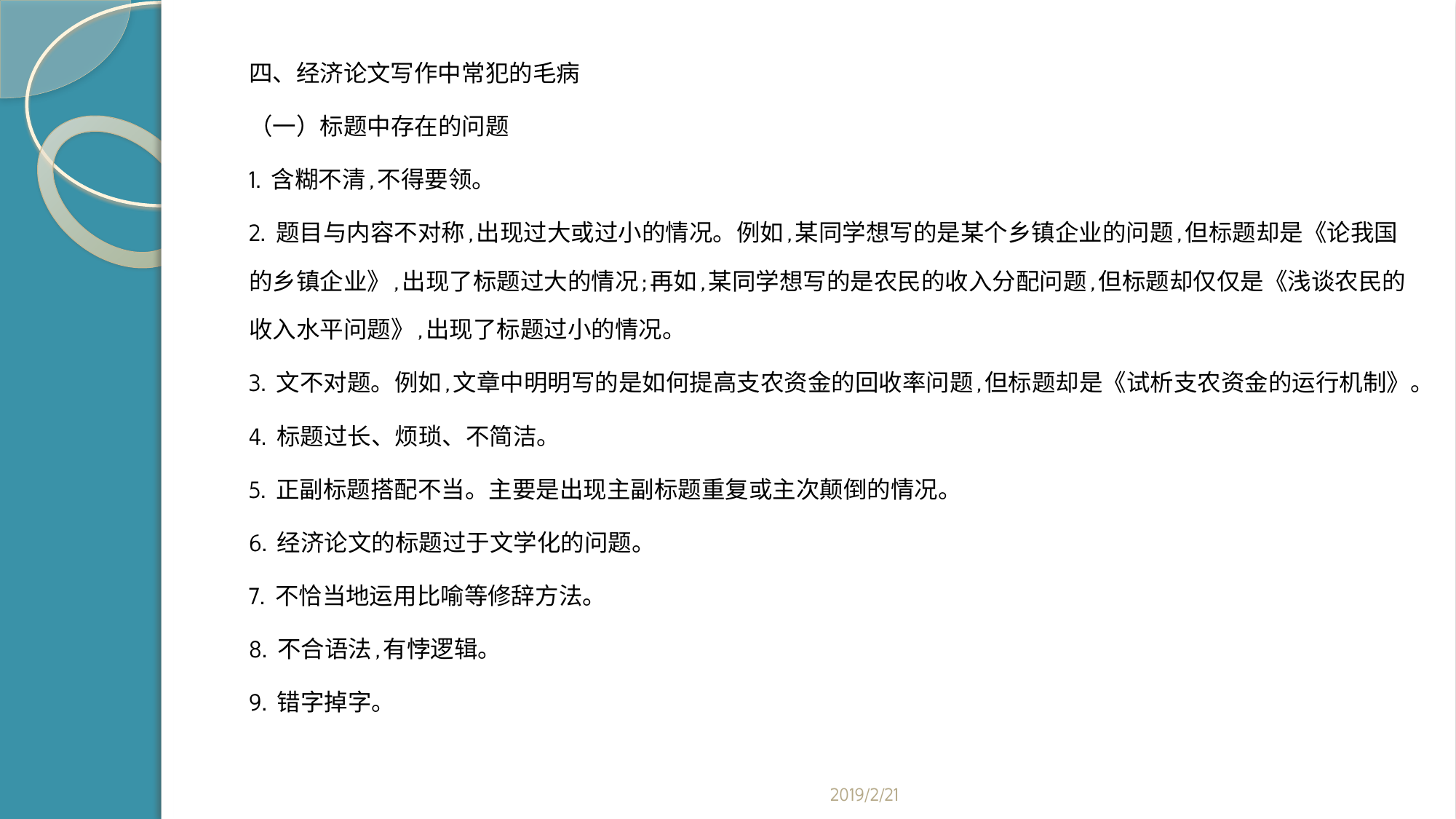

#
四、经济论文写作中常犯的毛病
（一）标题中存在的问题
1. 含糊不清,不得要领。
2. 题目与内容不对称,出现过大或过小的情况。例如,某同学想写的是某个乡镇企业的问题,但标题却是《论我国的乡镇企业》,出现了标题过大的情况;再如,某同学想写的是农民的收入分配问题,但标题却仅仅是《浅谈农民的收入水平问题》,出现了标题过小的情况。
3. 文不对题。例如,文章中明明写的是如何提高支农资金的回收率问题,但标题却是《试析支农资金的运行机制》。
4. 标题过长、烦琐、不简洁。
5. 正副标题搭配不当。主要是出现主副标题重复或主次颠倒的情况。
6. 经济论文的标题过于文学化的问题。
7. 不恰当地运用比喻等修辞方法。
8. 不合语法,有悖逻辑。
9. 错字掉字。
2019/2/21